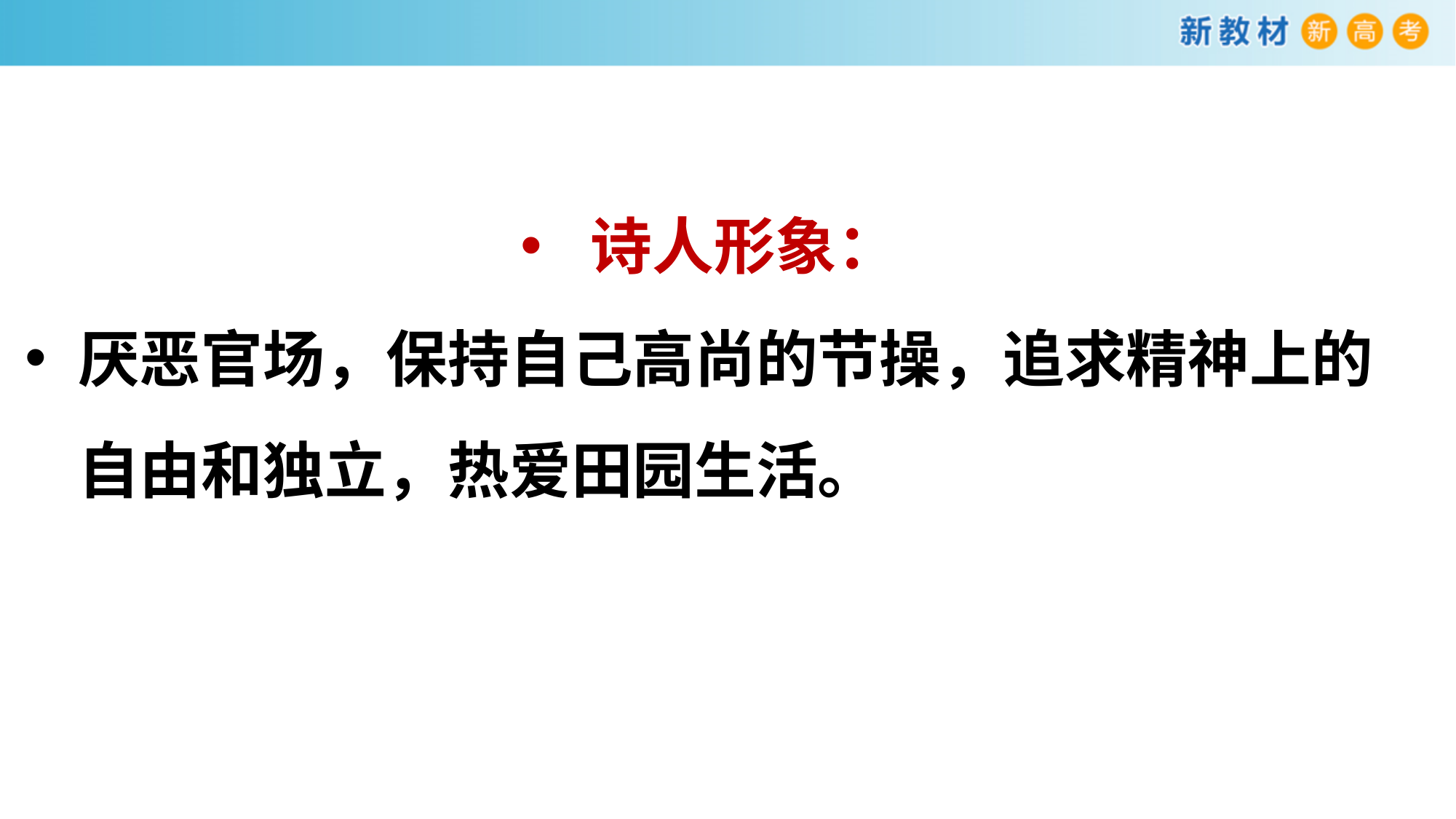

诗人形象：
厌恶官场，保持自己高尚的节操，追求精神上的自由和独立，热爱田园生活。